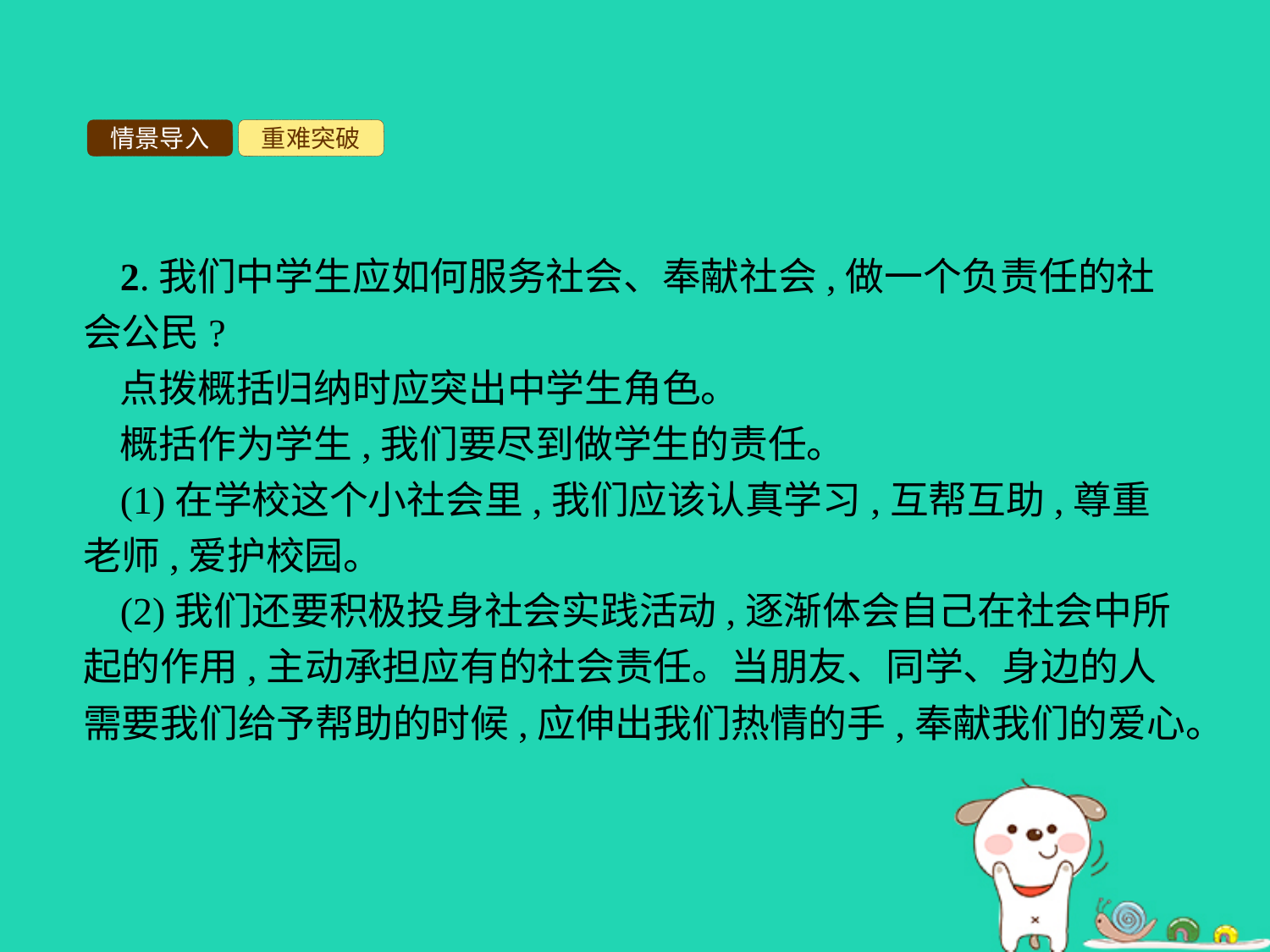

情景导入
重难突破
2.我们中学生应如何服务社会、奉献社会,做一个负责任的社会公民?
点拨概括归纳时应突出中学生角色。
概括作为学生,我们要尽到做学生的责任。
(1)在学校这个小社会里,我们应该认真学习,互帮互助,尊重老师,爱护校园。
(2)我们还要积极投身社会实践活动,逐渐体会自己在社会中所起的作用,主动承担应有的社会责任。当朋友、同学、身边的人需要我们给予帮助的时候,应伸出我们热情的手,奉献我们的爱心。